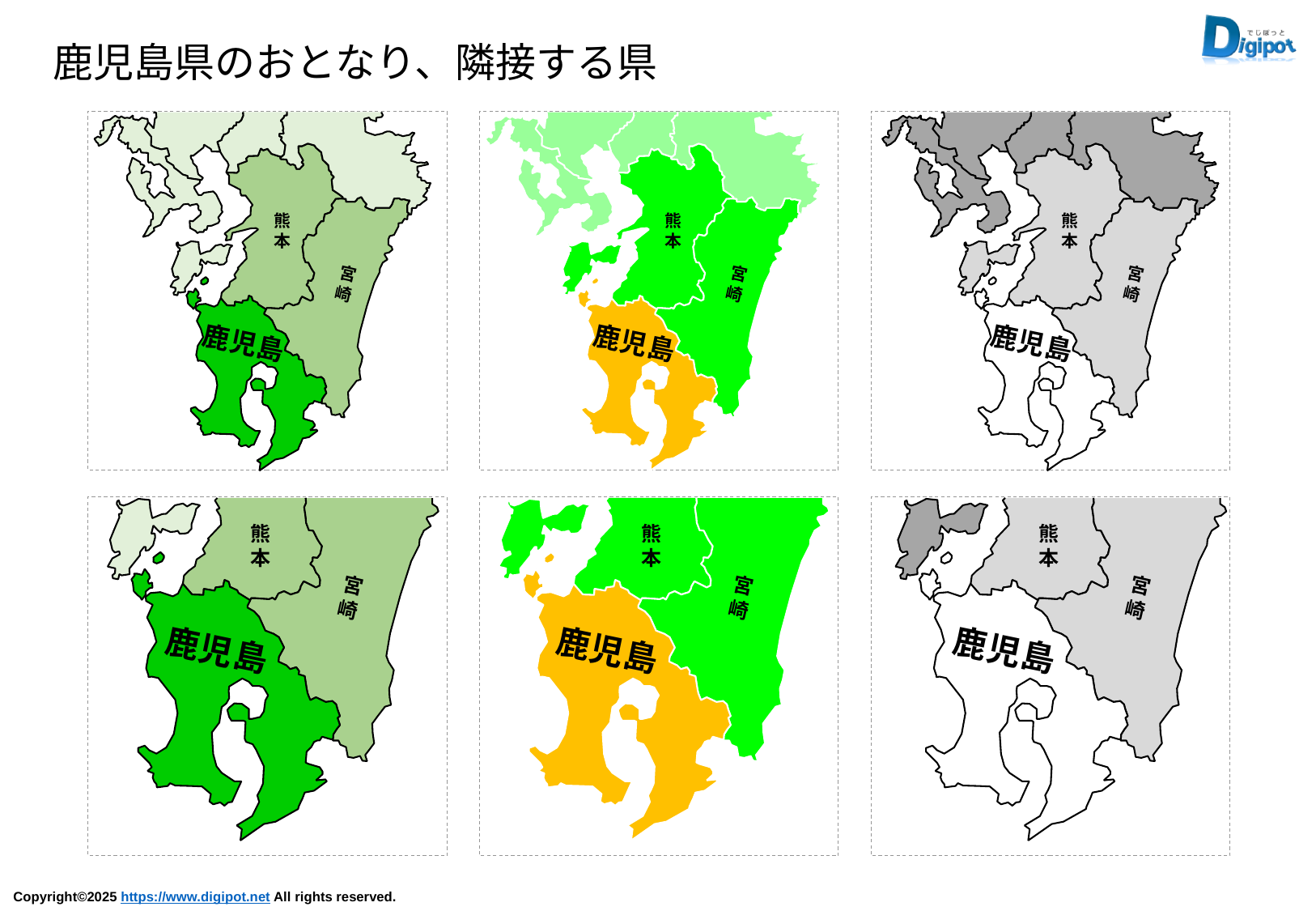

鹿児島県のおとなり、隣接する県

熊
本
宮
崎
鹿児島

熊
本
宮
崎
鹿児島

熊
本
宮
崎
鹿児島

熊
本
宮
崎
鹿児島

熊
本
宮
崎
鹿児島

熊
本
宮
崎
鹿児島